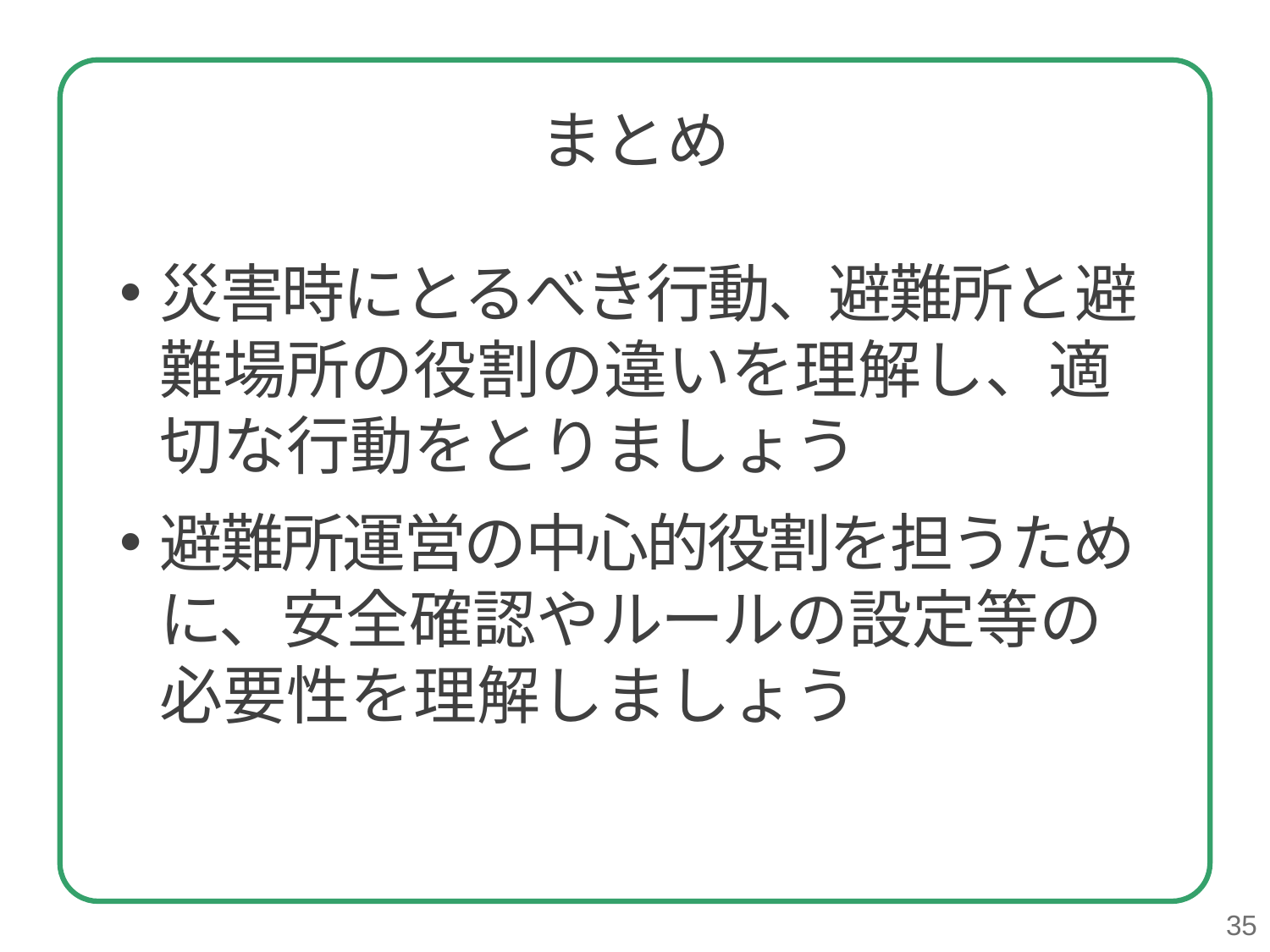

まとめ
災害時にとるべき行動、避難所と避難場所の役割の違いを理解し、適切な行動をとりましょう
避難所運営の中心的役割を担うために、安全確認やルールの設定等の必要性を理解しましょう
35